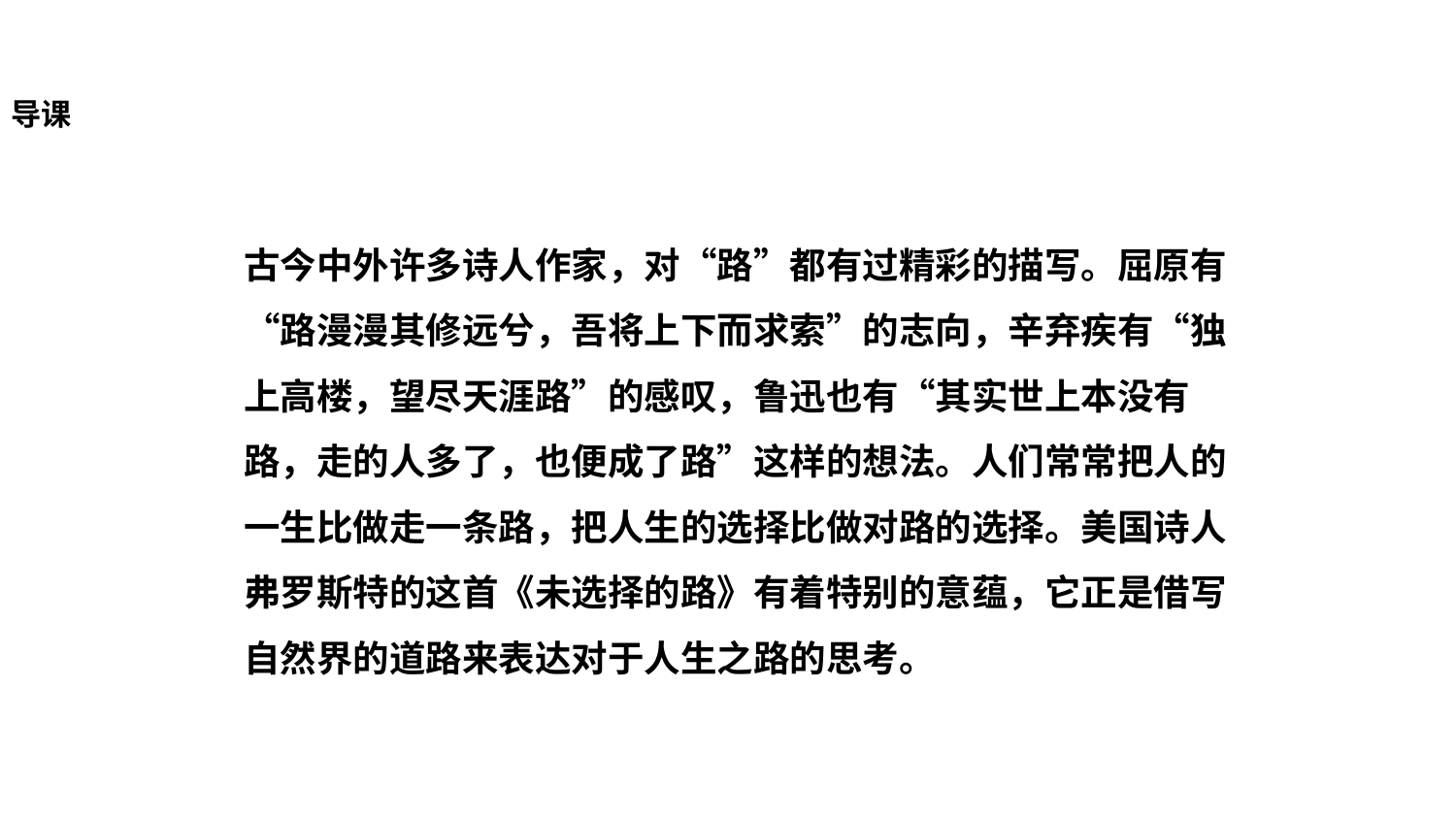

https://www.ypppt.com/
导课
古今中外许多诗人作家，对“路”都有过精彩的描写。屈原有“路漫漫其修远兮，吾将上下而求索”的志向，辛弃疾有“独上高楼，望尽天涯路”的感叹，鲁迅也有“其实世上本没有路，走的人多了，也便成了路”这样的想法。人们常常把人的一生比做走一条路，把人生的选择比做对路的选择。美国诗人弗罗斯特的这首《未选择的路》有着特别的意蕴，它正是借写自然界的道路来表达对于人生之路的思考。